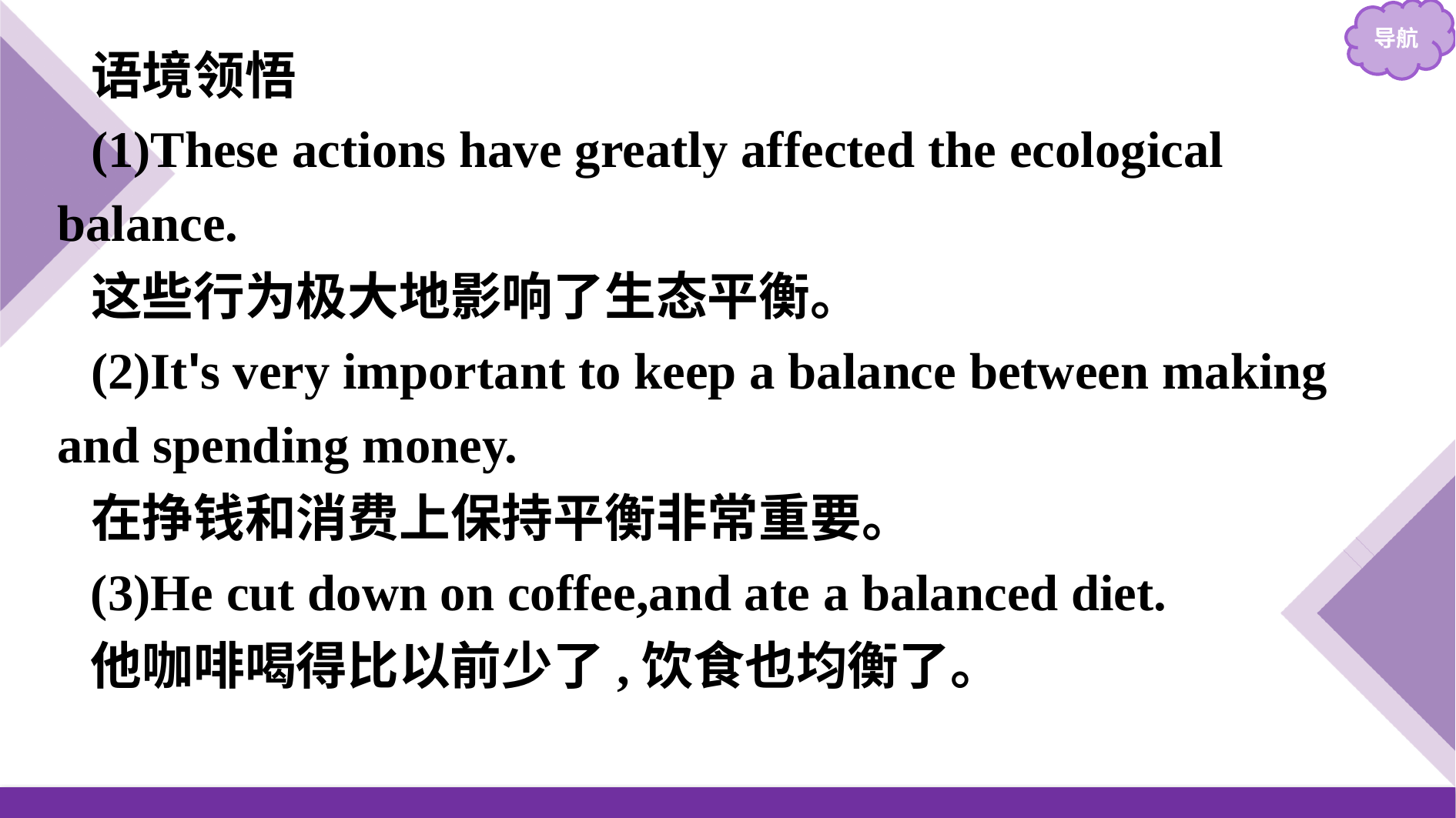

语境领悟
(1)These actions have greatly affected the ecological balance.
这些行为极大地影响了生态平衡。
(2)It's very important to keep a balance between making and spending money.
在挣钱和消费上保持平衡非常重要。
(3)He cut down on coffee,and ate a balanced diet.
他咖啡喝得比以前少了,饮食也均衡了。